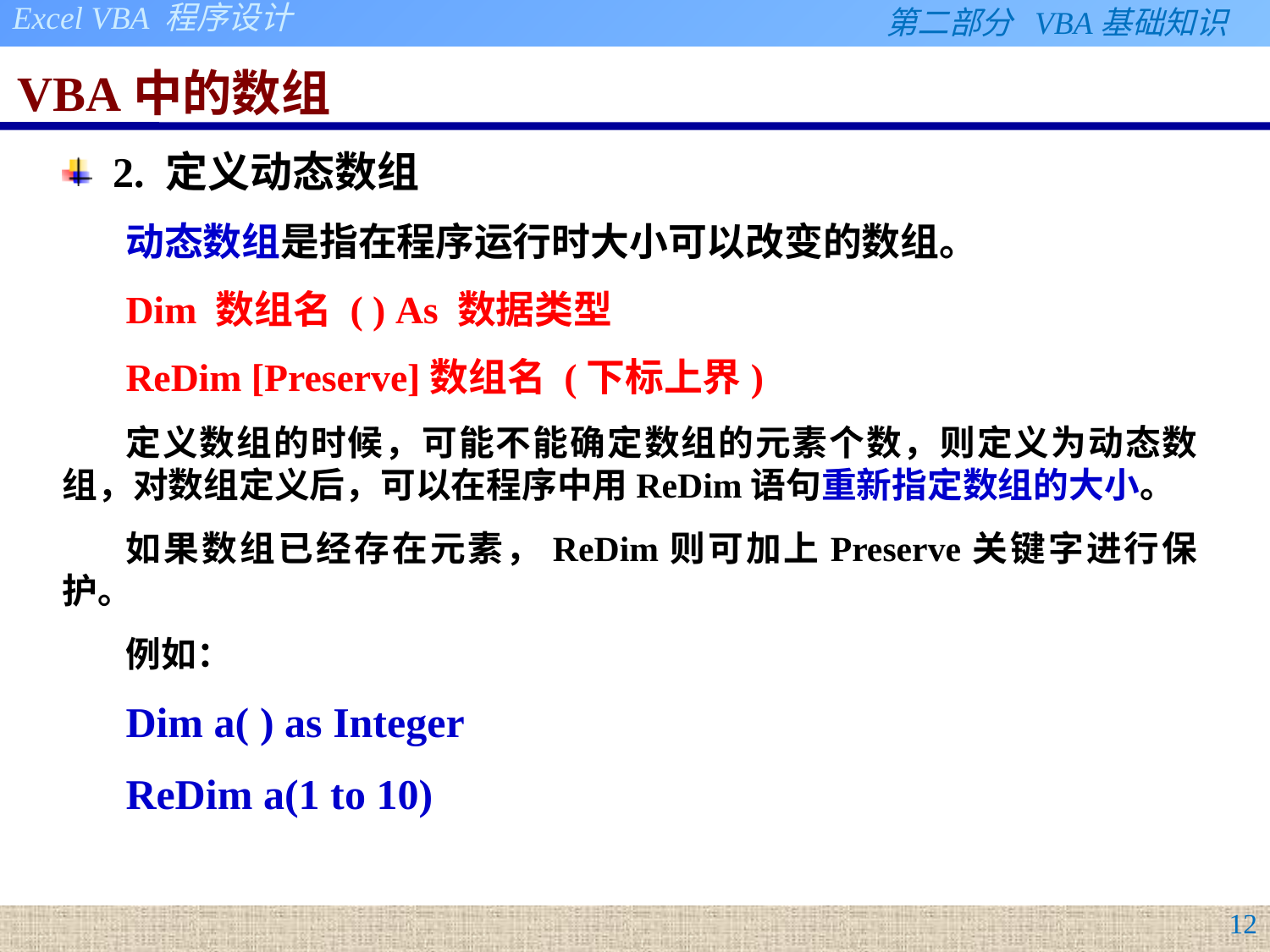

# VBA中的数组
2. 定义动态数组
动态数组是指在程序运行时大小可以改变的数组。
Dim 数组名 ( ) As 数据类型
ReDim [Preserve]数组名 (下标上界)
定义数组的时候，可能不能确定数组的元素个数，则定义为动态数组，对数组定义后，可以在程序中用ReDim语句重新指定数组的大小。
如果数组已经存在元素，ReDim则可加上Preserve关键字进行保护。
例如：
Dim a( ) as Integer
ReDim a(1 to 10)